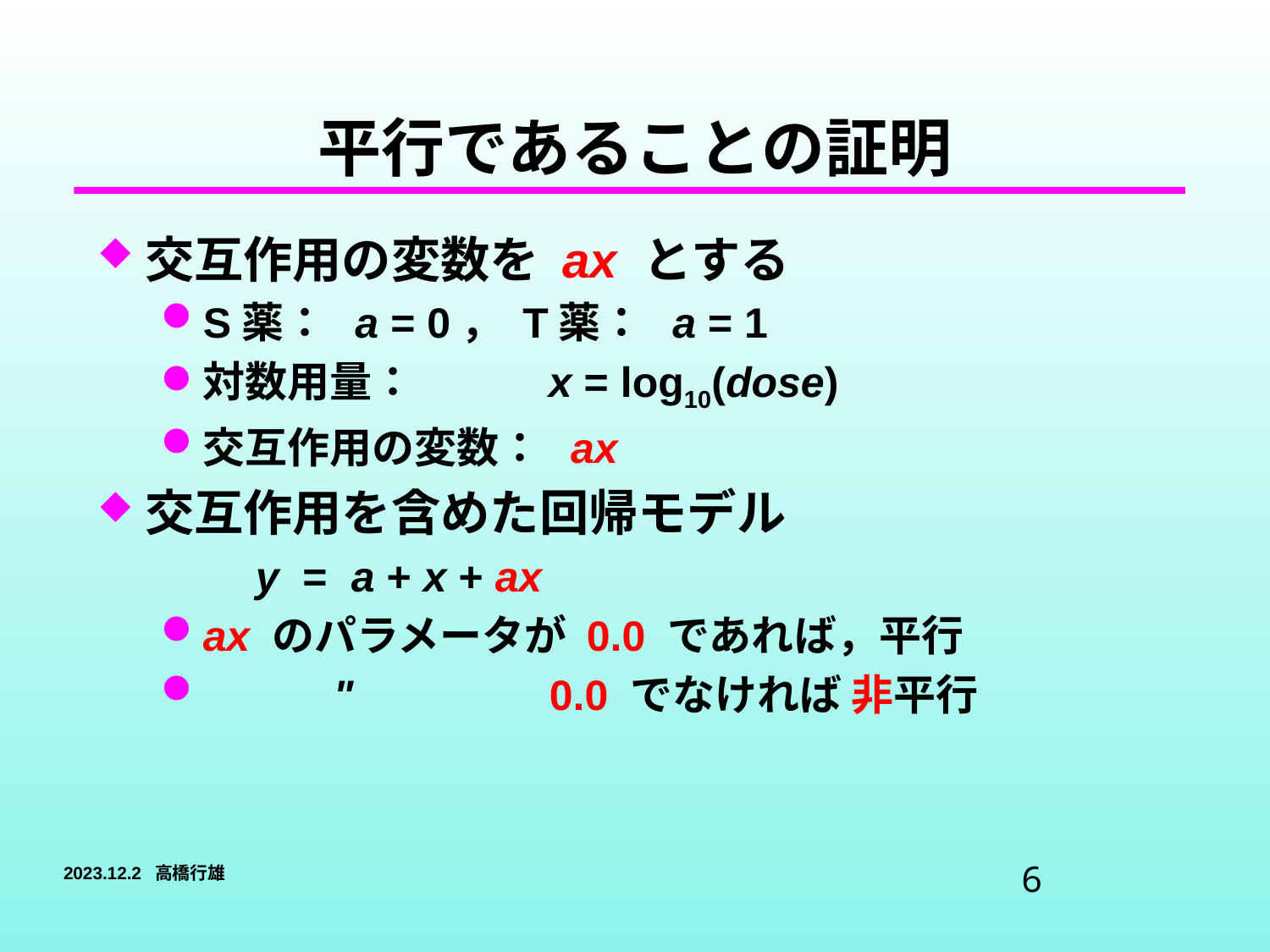

# 平行であることの証明
交互作用の変数を ax とする
S薬：  a = 0， T薬：  a = 1
対数用量：             x = log10(dose)
交互作用の変数：  ax
交互作用を含めた回帰モデル
        y  =  a + x + ax
ax のパラメータが 0.0 であれば，平行
           "　              0.0 でなければ 非平行